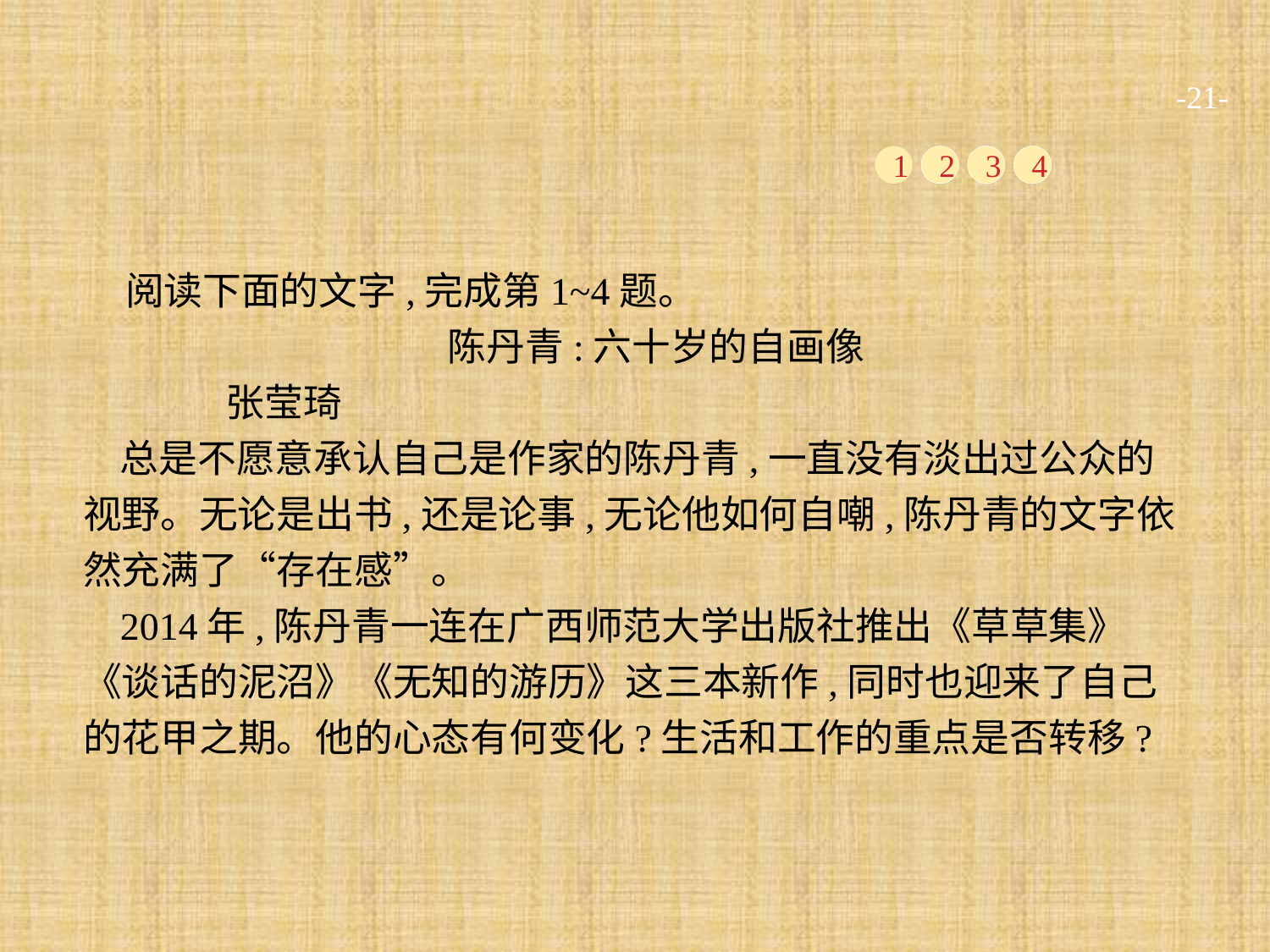

-21-
1
2
3
4
阅读下面的文字,完成第1~4题。
陈丹青:六十岁的自画像
	张莹琦
总是不愿意承认自己是作家的陈丹青,一直没有淡出过公众的视野。无论是出书,还是论事,无论他如何自嘲,陈丹青的文字依然充满了“存在感”。
2014年,陈丹青一连在广西师范大学出版社推出《草草集》《谈话的泥沼》《无知的游历》这三本新作,同时也迎来了自己的花甲之期。他的心态有何变化?生活和工作的重点是否转移?